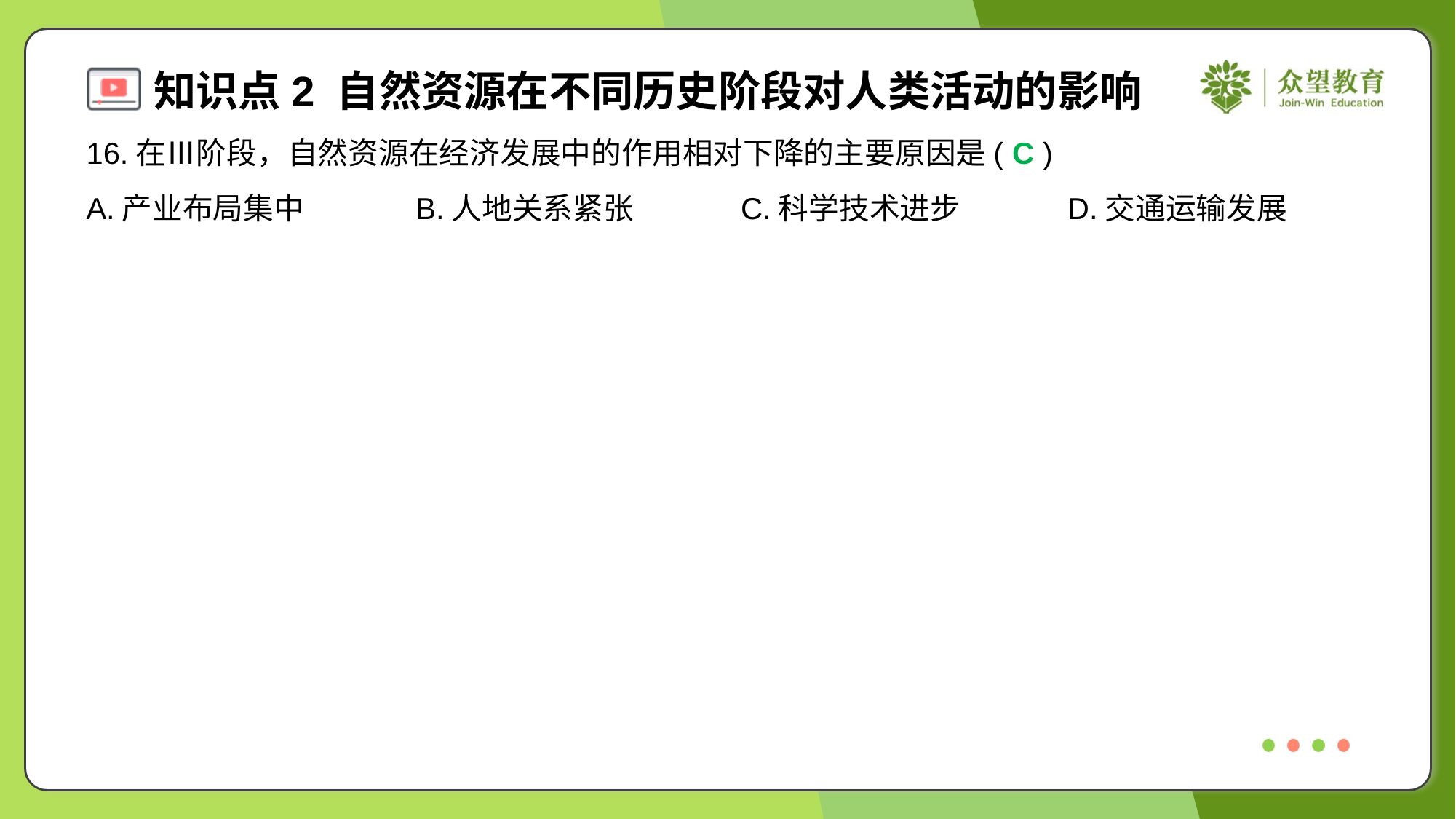

16.在Ⅲ阶段，自然资源在经济发展中的作用相对下降的主要原因是(     )
C
A.产业布局集中	B.人地关系紧张	C.科学技术进步	D.交通运输发展